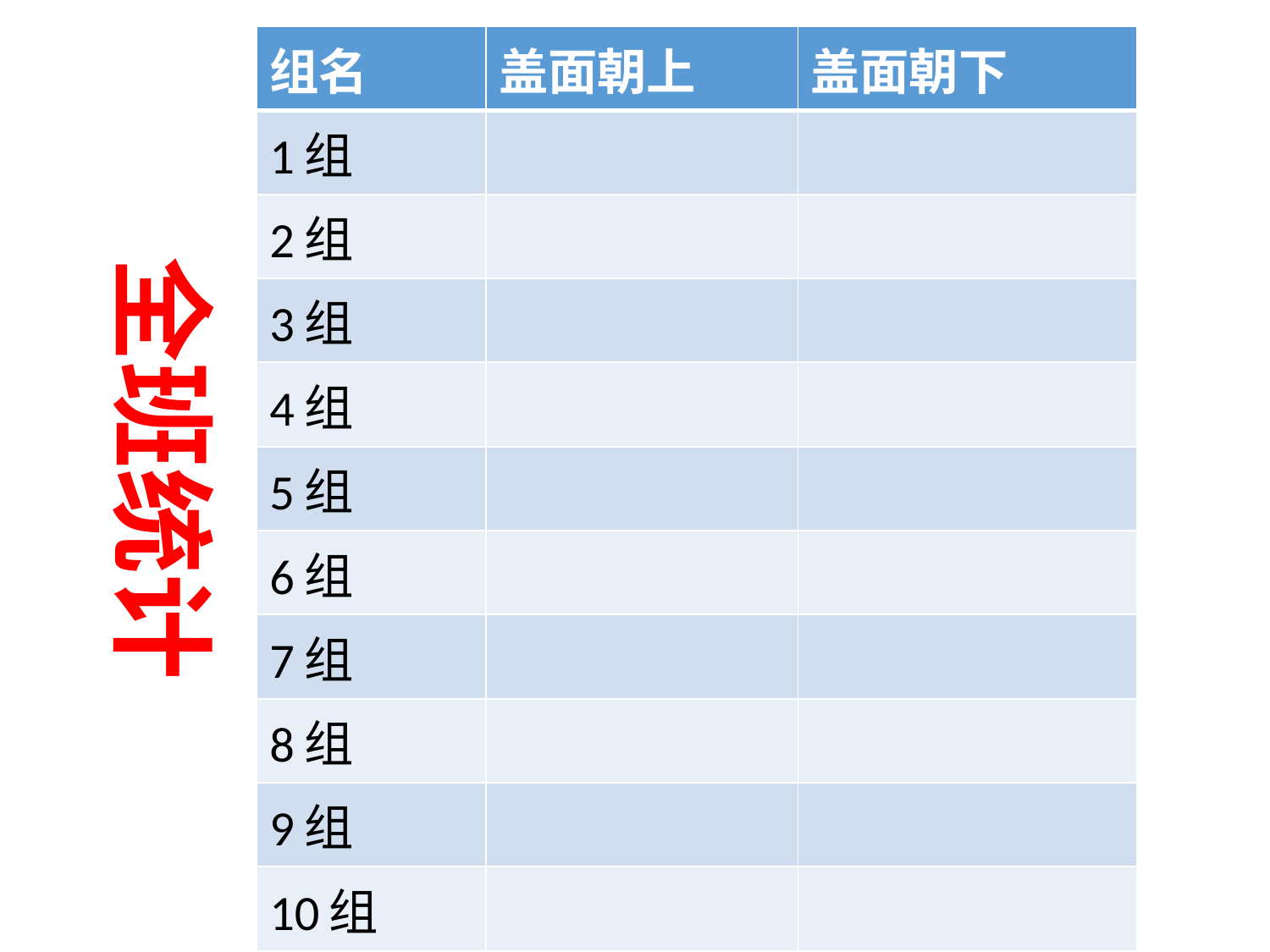

| 组名 | 盖面朝上 | 盖面朝下 |
| --- | --- | --- |
| 1组 |  |  |
| 2组 |  |  |
| 3组 |  |  |
| 4组 |  |  |
| 5组 |  |  |
| 6组 |  |  |
| 7组 |  |  |
| 8组 |  |  |
| 9组 |  |  |
| 10组 |  |  |
| 合计 |  |  |
全班统计